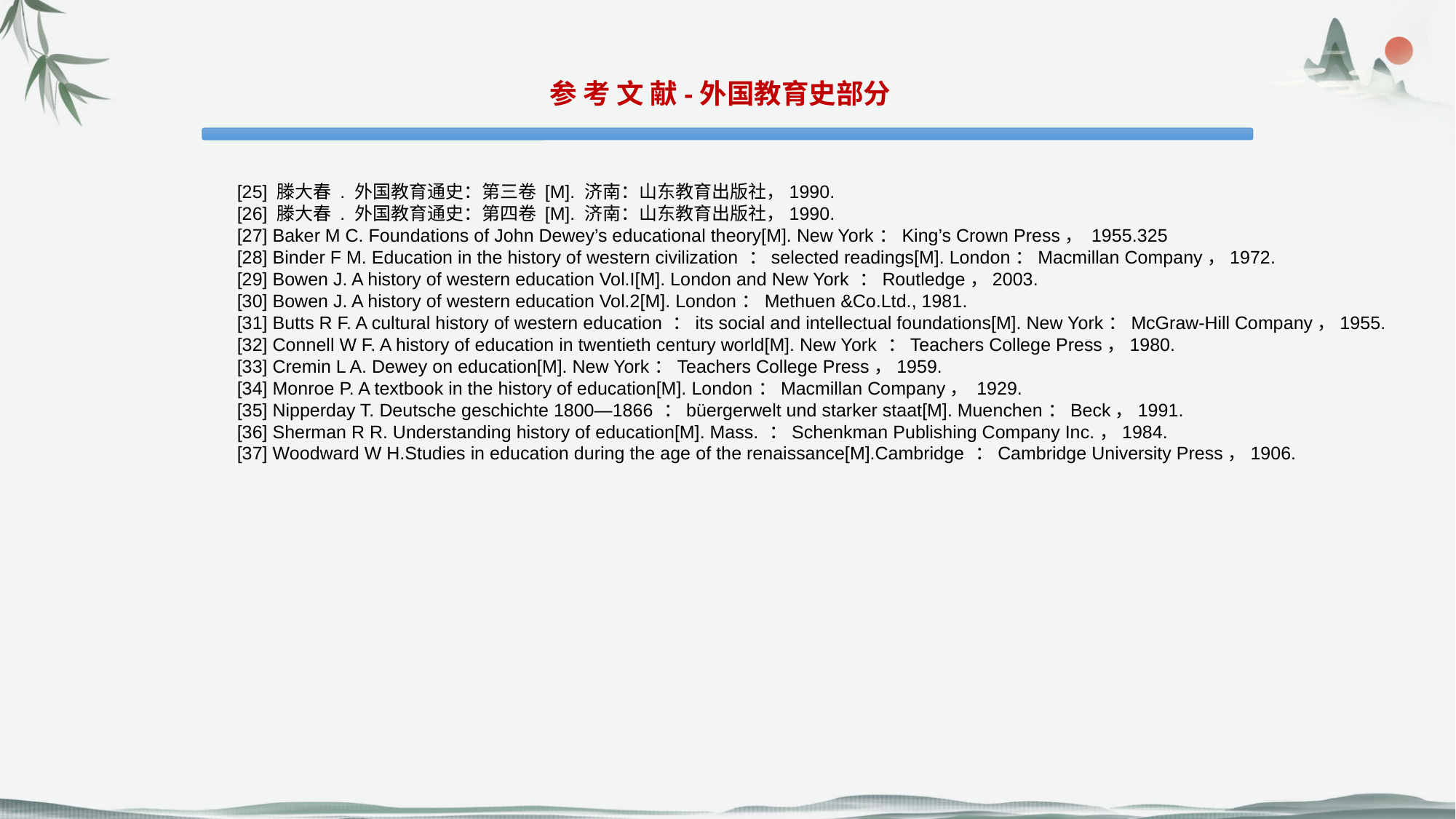

参 考 文 献-外国教育史部分

[25] 滕大春 . 外国教育通史：第三卷 [M]. 济南：山东教育出版社，1990.
[26] 滕大春 . 外国教育通史：第四卷 [M]. 济南：山东教育出版社，1990.
[27] Baker M C. Foundations of John Dewey’s educational theory[M]. New York：King’s Crown Press， 1955.325
[28] Binder F M. Education in the history of western civilization ：selected readings[M]. London：Macmillan Company，1972.
[29] Bowen J. A history of western education Vol.I[M]. London and New York ：Routledge，2003.
[30] Bowen J. A history of western education Vol.2[M]. London：Methuen &Co.Ltd., 1981.
[31] Butts R F. A cultural history of western education ：its social and intellectual foundations[M]. New York：McGraw-Hill Company，1955.
[32] Connell W F. A history of education in twentieth century world[M]. New York ：Teachers College Press，1980.
[33] Cremin L A. Dewey on education[M]. New York：Teachers College Press，1959.
[34] Monroe P. A textbook in the history of education[M]. London：Macmillan Company， 1929.
[35] Nipperday T. Deutsche geschichte 1800—1866 ：büergerwelt und starker staat[M]. Muenchen：Beck，1991.
[36] Sherman R R. Understanding history of education[M]. Mass. ：Schenkman Publishing Company Inc.，1984.
[37] Woodward W H.Studies in education during the age of the renaissance[M].Cambridge ：Cambridge University Press，1906.